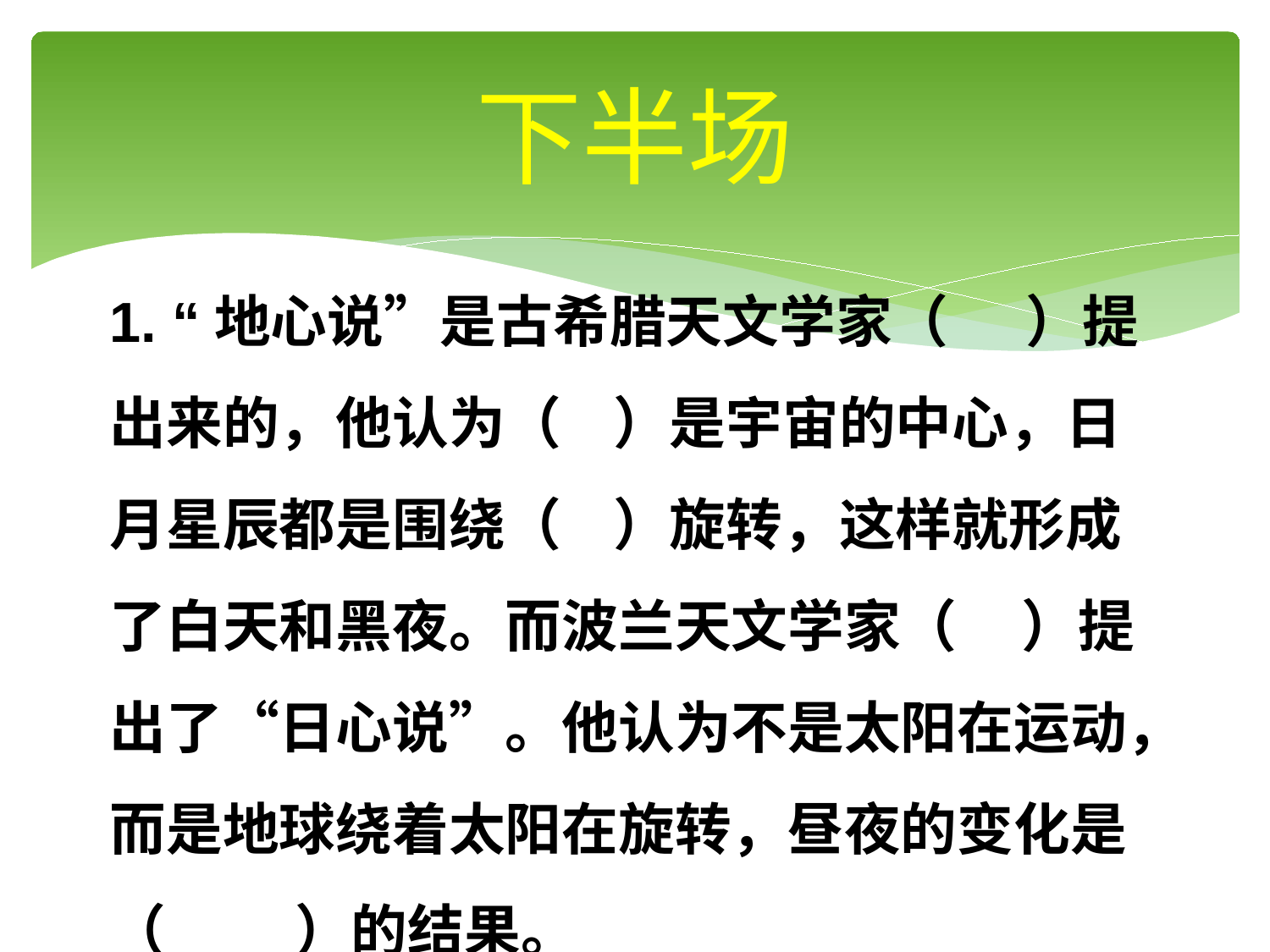

# 下半场
1. “地心说”是古希腊天文学家（      ）提出来的，他认为（    ）是宇宙的中心，日月星辰都是围绕（    ）旋转，这样就形成了白天和黑夜。而波兰天文学家（     ）提出了“日心说”。他认为不是太阳在运动，而是地球绕着太阳在旋转，昼夜的变化是（          ）的结果。